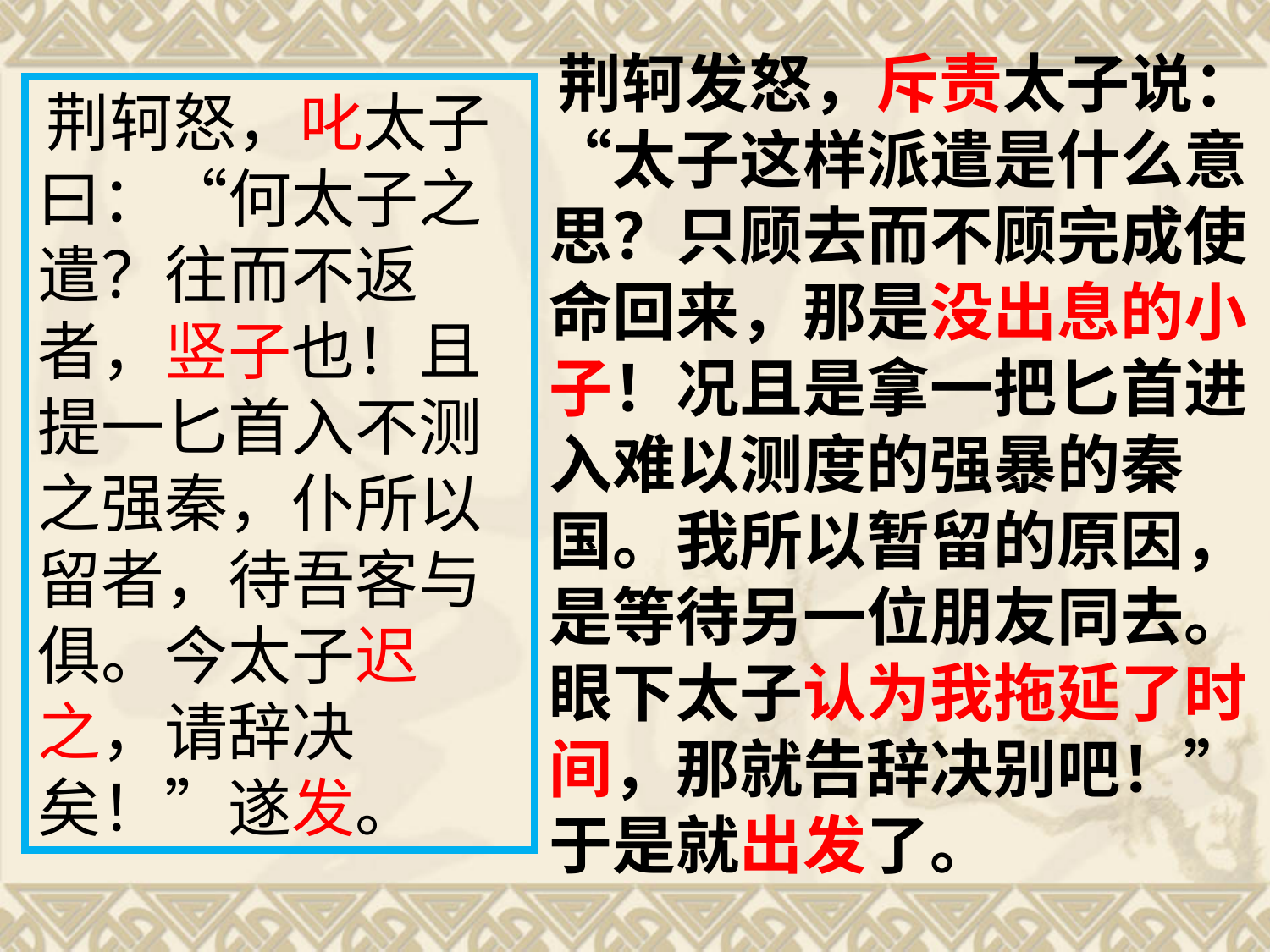

荆轲发怒，斥责太子说：“太子这样派遣是什么意思？只顾去而不顾完成使命回来，那是没出息的小子！况且是拿一把匕首进入难以测度的强暴的秦国。我所以暂留的原因，是等待另一位朋友同去。眼下太子认为我拖延了时间，那就告辞决别吧！”于是就出发了。
荆轲怒，叱太子曰：“何太子之遣？往而不返者，竖子也！且提一匕首入不测之强秦，仆所以留者，待吾客与俱。今太子迟之，请辞决矣！”遂发。